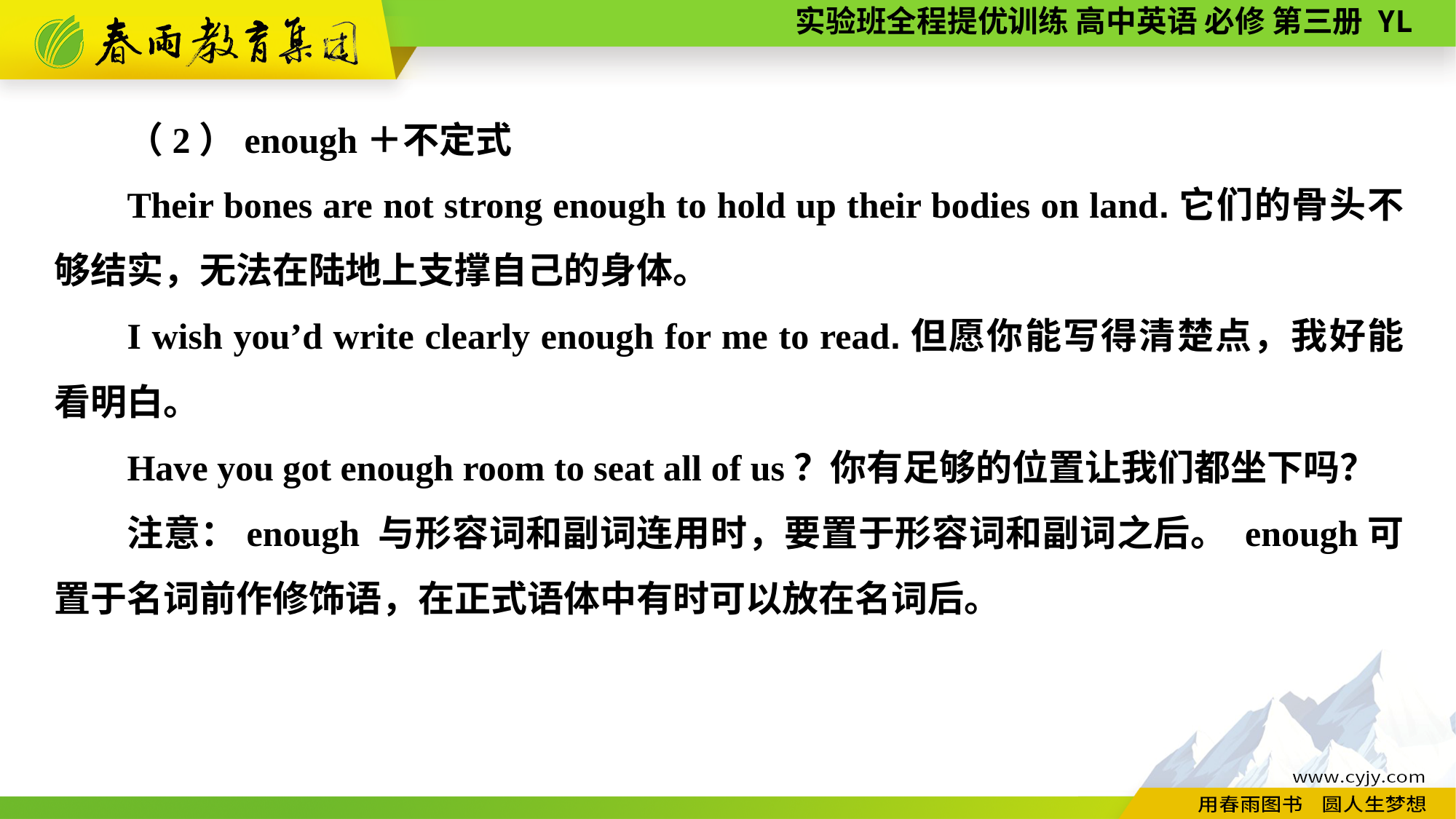

（2）enough＋不定式
Their bones are not strong enough to hold up their bodies on land.它们的骨头不够结实，无法在陆地上支撑自己的身体。
I wish you’d write clearly enough for me to read.但愿你能写得清楚点，我好能看明白。
Have you got enough room to seat all of us？你有足够的位置让我们都坐下吗？
注意：enough 与形容词和副词连用时，要置于形容词和副词之后。 enough可置于名词前作修饰语，在正式语体中有时可以放在名词后。